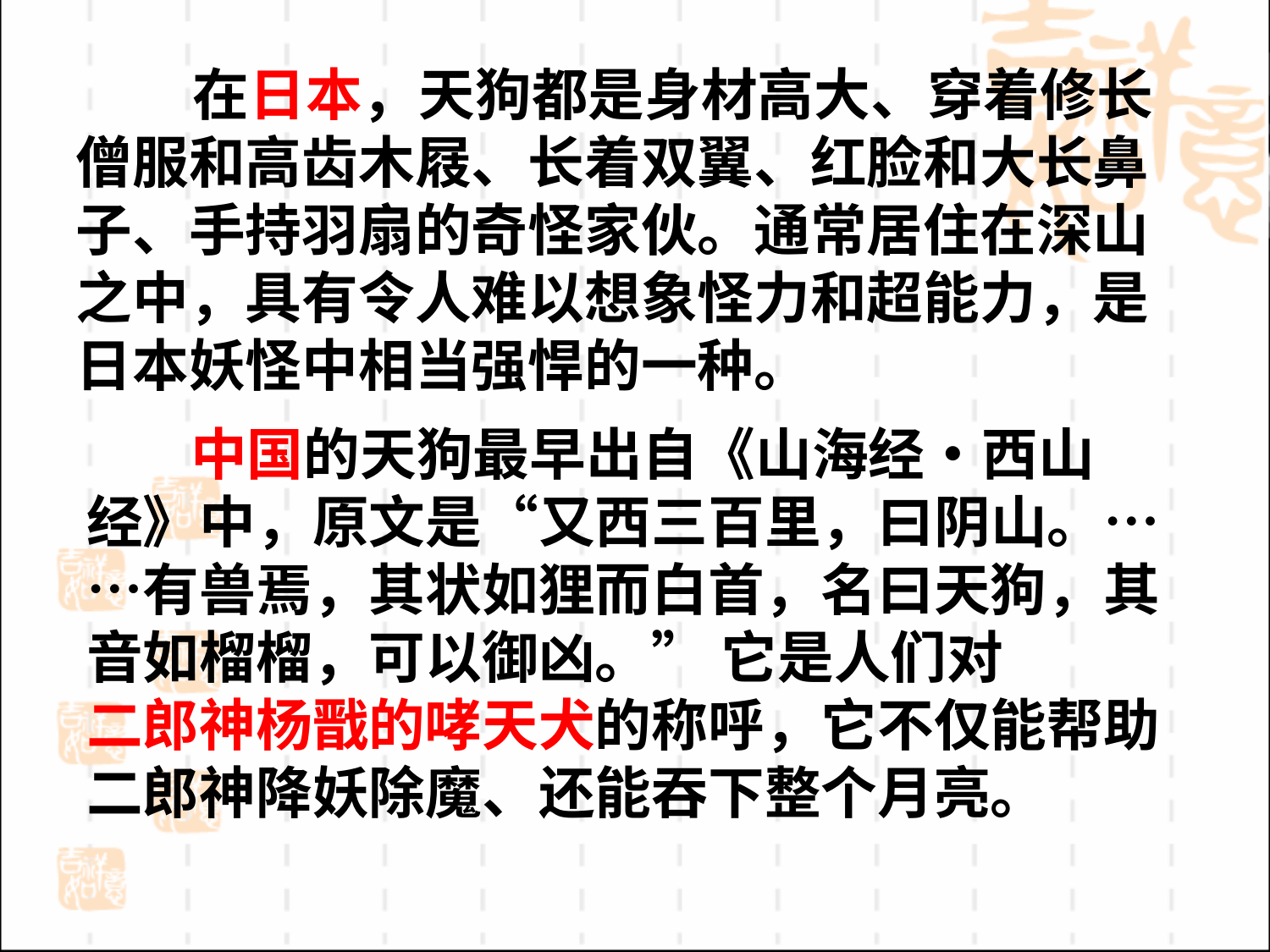

在日本，天狗都是身材高大、穿着修长僧服和高齿木屐、长着双翼、红脸和大长鼻子、手持羽扇的奇怪家伙。通常居住在深山之中，具有令人难以想象怪力和超能力，是日本妖怪中相当强悍的一种。
       中国的天狗最早出自《山海经•西山经》中，原文是“又西三百里，曰阴山。……有兽焉，其状如狸而白首，名曰天狗，其音如榴榴，可以御凶。” 它是人们对
二郎神杨戬的哮天犬的称呼，它不仅能帮助二郎神降妖除魔、还能吞下整个月亮。